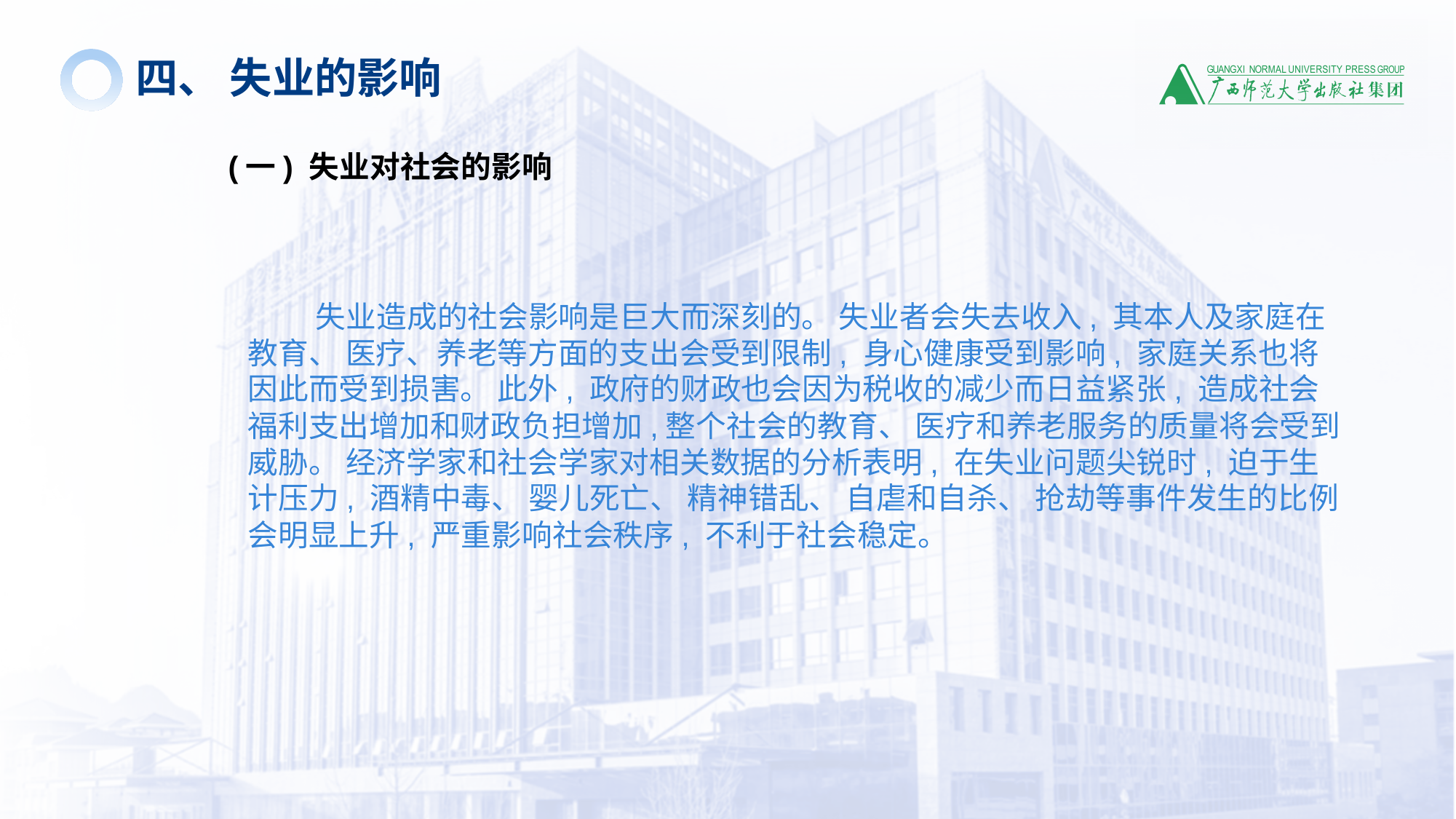

四、 失业的影响

(一) 失业对社会的影响
         失业造成的社会影响是巨大而深刻的。 失业者会失去收入, 其本人及家庭在教育、 医疗、养老等方面的支出会受到限制, 身心健康受到影响, 家庭关系也将因此而受到损害。 此外, 政府的财政也会因为税收的减少而日益紧张, 造成社会福利支出增加和财政负担增加,整个社会的教育、 医疗和养老服务的质量将会受到威胁。 经济学家和社会学家对相关数据的分析表明, 在失业问题尖锐时, 迫于生计压力, 酒精中毒、 婴儿死亡、 精神错乱、 自虐和自杀、 抢劫等事件发生的比例会明显上升, 严重影响社会秩序, 不利于社会稳定。